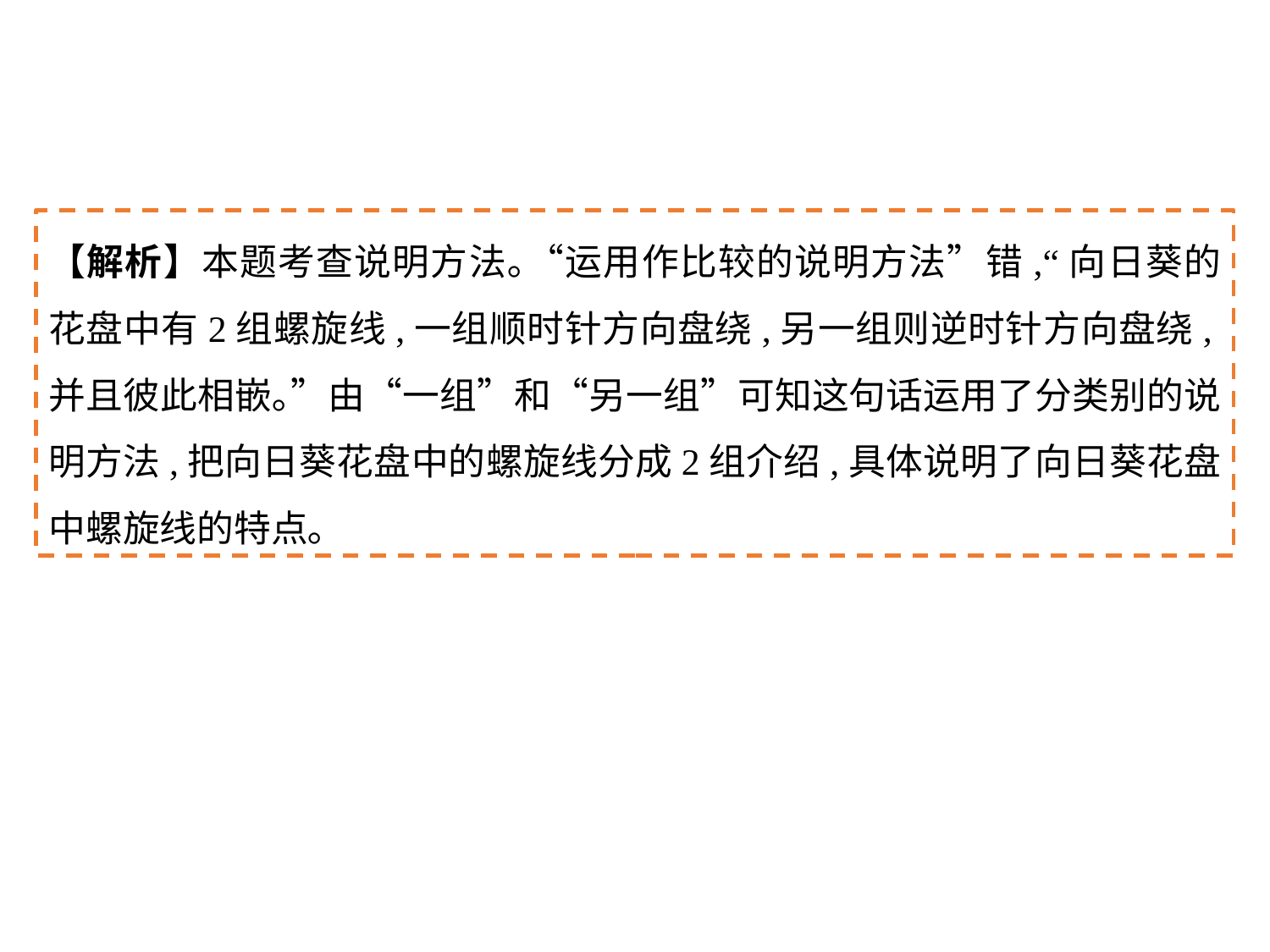

【解析】本题考查说明方法｡“运用作比较的说明方法”错,“向日葵的花盘中有2组螺旋线,一组顺时针方向盘绕,另一组则逆时针方向盘绕,并且彼此相嵌｡”由“一组”和“另一组”可知这句话运用了分类别的说明方法,把向日葵花盘中的螺旋线分成2组介绍,具体说明了向日葵花盘中螺旋线的特点｡